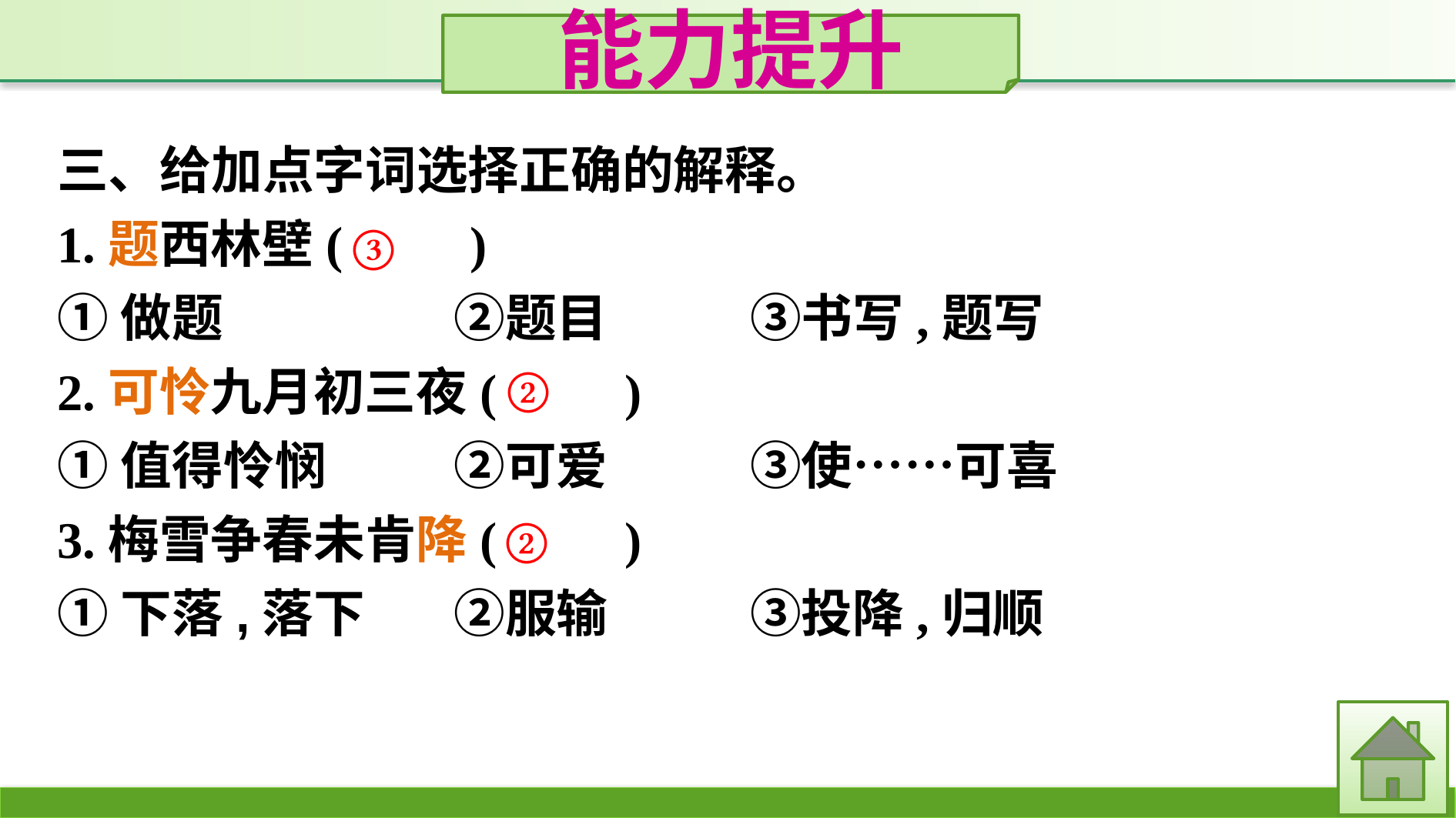

能力提升
三、给加点字词选择正确的解释。
1.题西林壁(　　)
①做题　　　	②题目　	③书写,题写
2.可怜九月初三夜(　　)
①值得怜悯		②可爱		③使……可喜
3.梅雪争春未肯降(　　)
①下落,落下	②服输		③投降,归顺
③
②
②